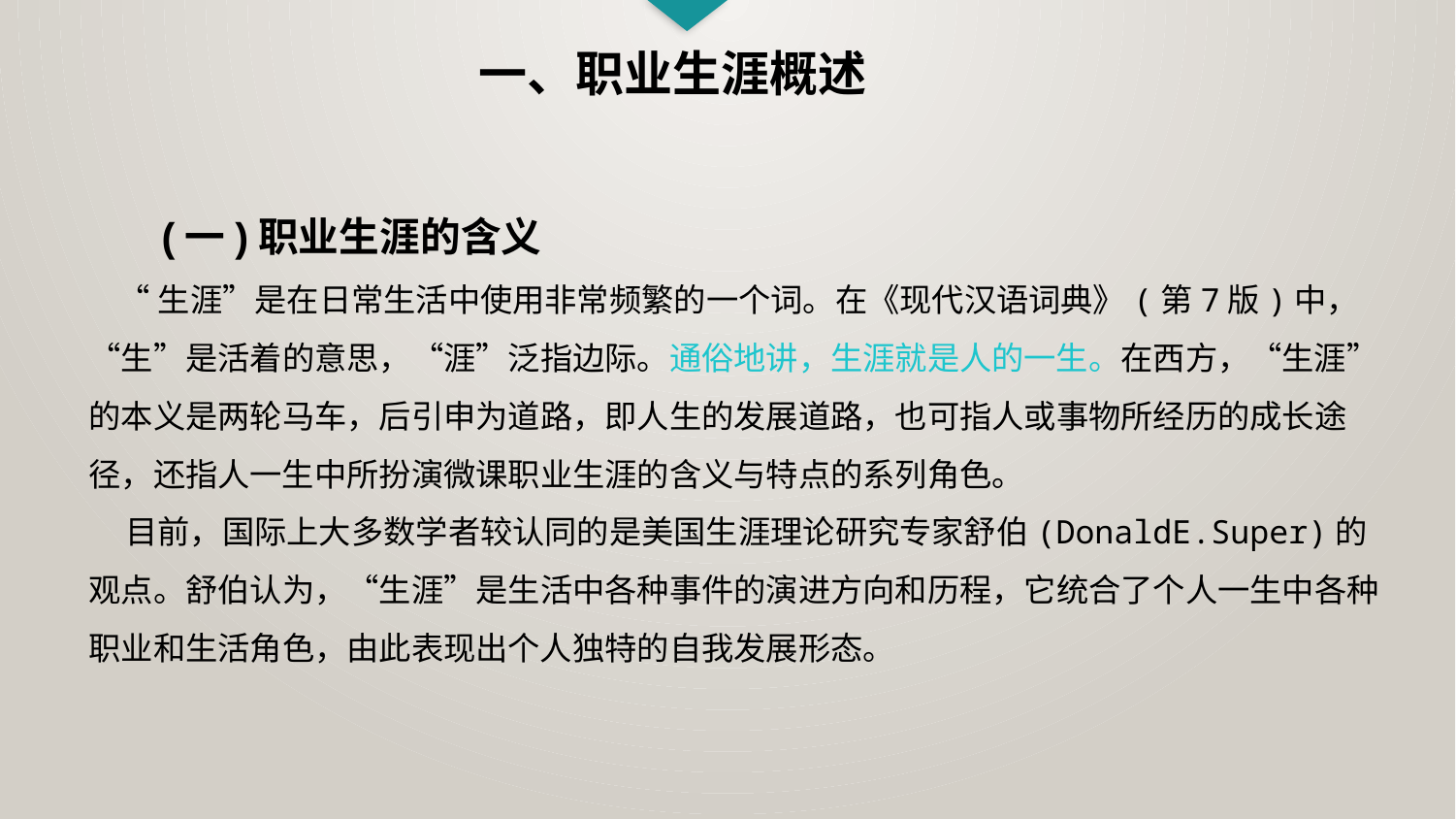

一、职业生涯概述
   (一)职业生涯的含义
    “生涯”是在日常生活中使用非常频繁的一个词。在《现代汉语词典》(第7版)中，“生”是活着的意思，“涯”泛指边际。通俗地讲，生涯就是人的一生。在西方，“生涯”的本义是两轮马车，后引申为道路，即人生的发展道路，也可指人或事物所经历的成长途径，还指人一生中所扮演微课职业生涯的含义与特点的系列角色。
    目前，国际上大多数学者较认同的是美国生涯理论研究专家舒伯(DonaldE.Super)的观点。舒伯认为，“生涯”是生活中各种事件的演进方向和历程，它统合了个人一生中各种职业和生活角色，由此表现出个人独特的自我发展形态。
8